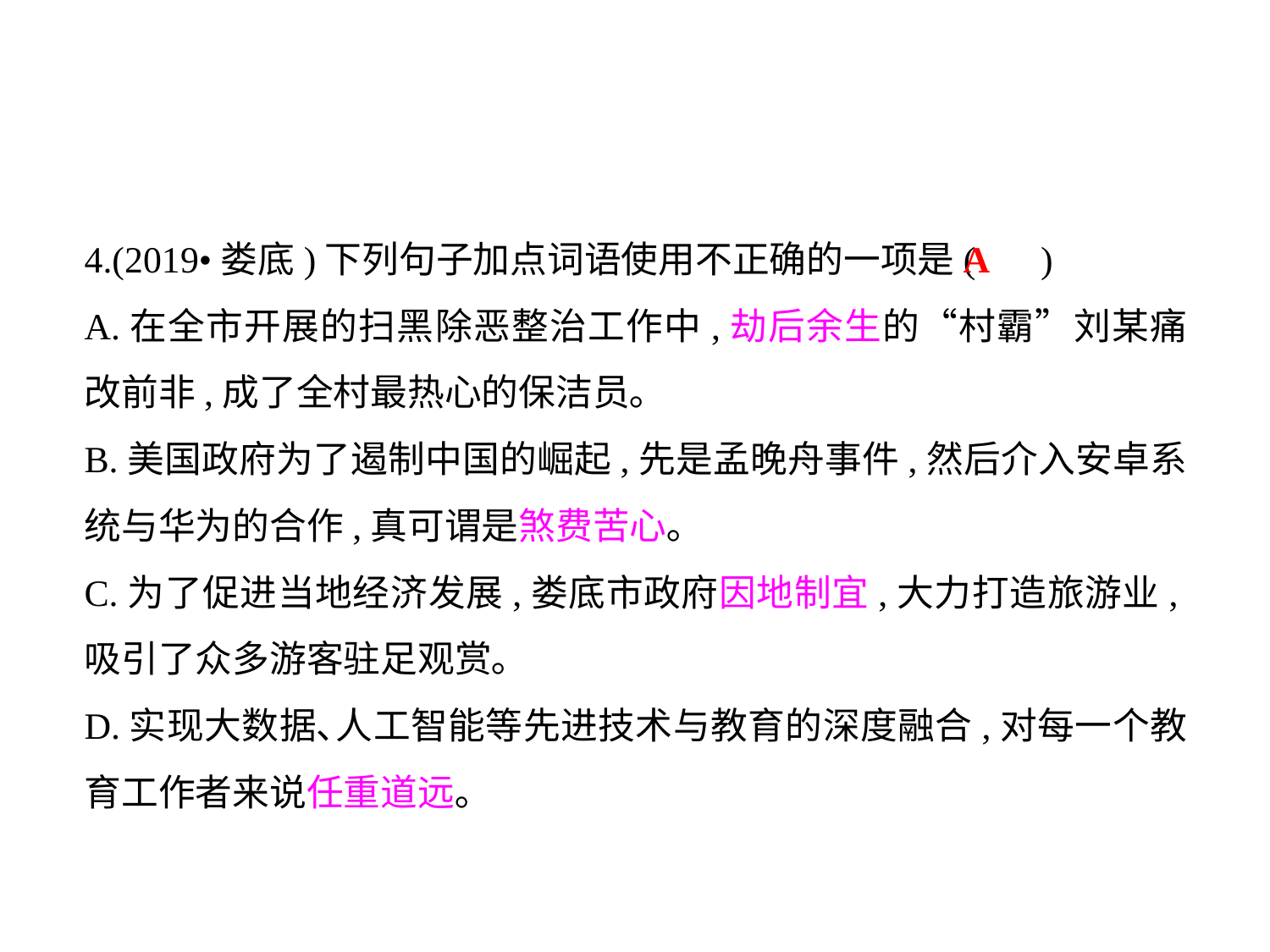

4.(2019•娄底)下列句子加点词语使用不正确的一项是(       )
A.在全市开展的扫黑除恶整治工作中,劫后余生的“村霸”刘某痛改前非,成了全村最热心的保洁员｡
B.美国政府为了遏制中国的崛起,先是孟晚舟事件,然后介入安卓系统与华为的合作,真可谓是煞费苦心｡
C.为了促进当地经济发展,娄底市政府因地制宜,大力打造旅游业,吸引了众多游客驻足观赏｡
D.实现大数据､人工智能等先进技术与教育的深度融合,对每一个教育工作者来说任重道远｡
A